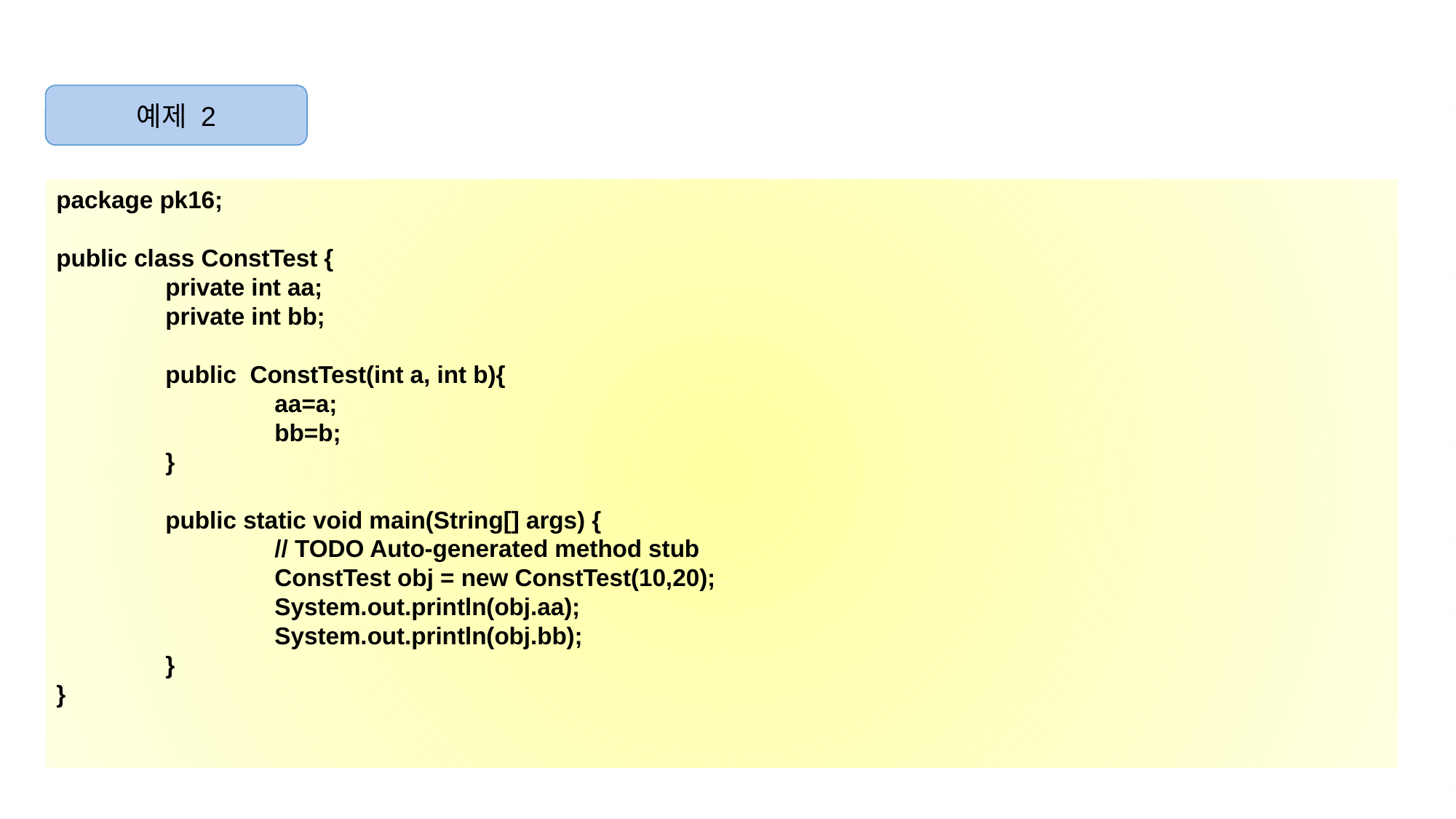

예제 2
package pk16;

public class ConstTest {
	private int aa;
	private int bb;

	public  ConstTest(int a, int b){
		aa=a;
		bb=b;
	}

	public static void main(String[] args) {
		// TODO Auto-generated method stub
		ConstTest obj = new ConstTest(10,20);
		System.out.println(obj.aa);
		System.out.println(obj.bb);
	}
}